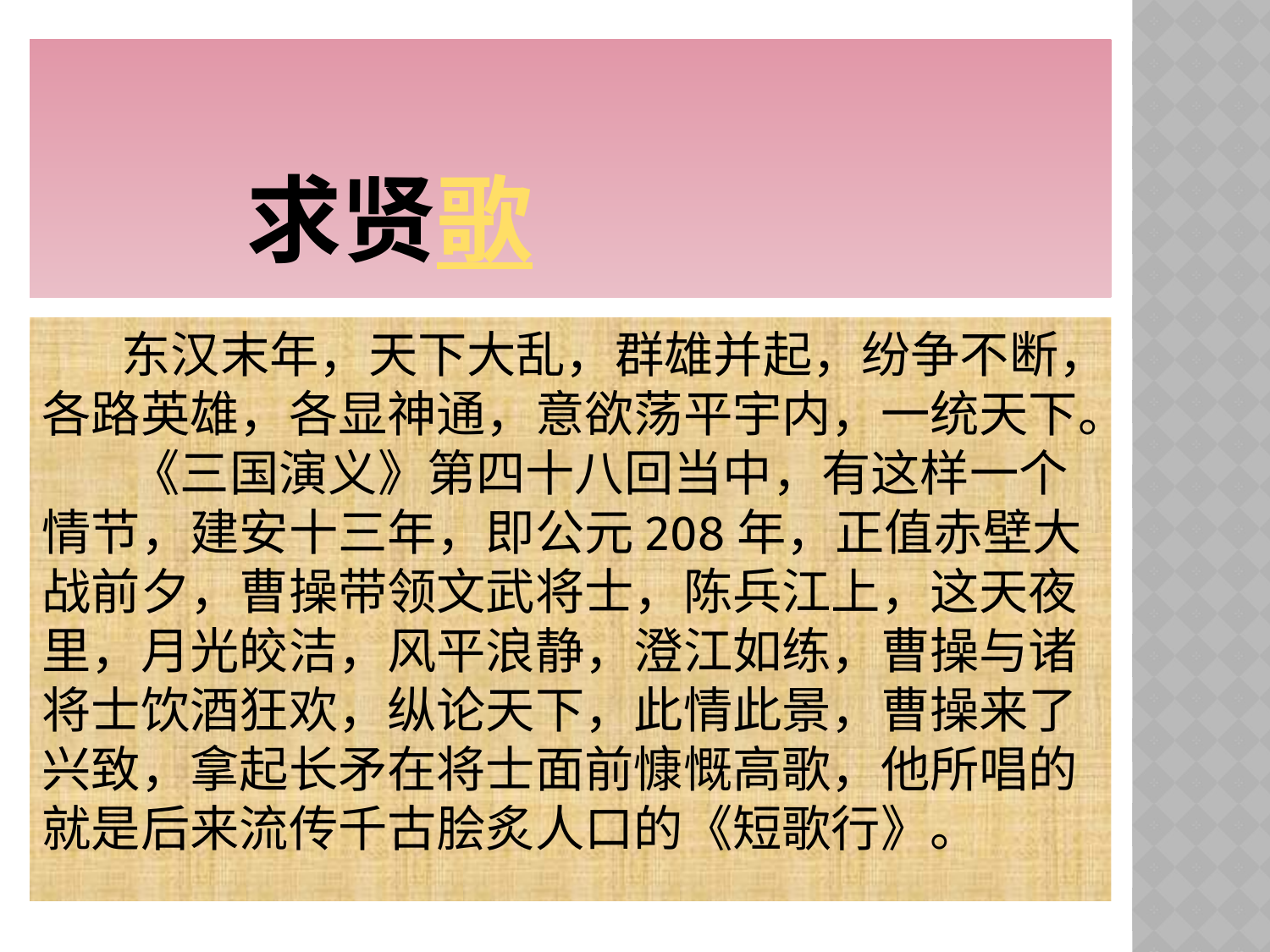

# 求贤歌
          东汉末年，天下大乱，群雄并起，纷争不断，
各路英雄，各显神通，意欲荡平宇内，一统天下。
       《三国演义》第四十八回当中，有这样一个情节，建安十三年，即公元208年，正值赤壁大战前夕，曹操带领文武将士，陈兵江上，这天夜里，月光皎洁，风平浪静，澄江如练，曹操与诸将士饮酒狂欢，纵论天下，此情此景，曹操来了兴致，拿起长矛在将士面前慷慨高歌，他所唱的就是后来流传千古脍炙人口的《短歌行》。